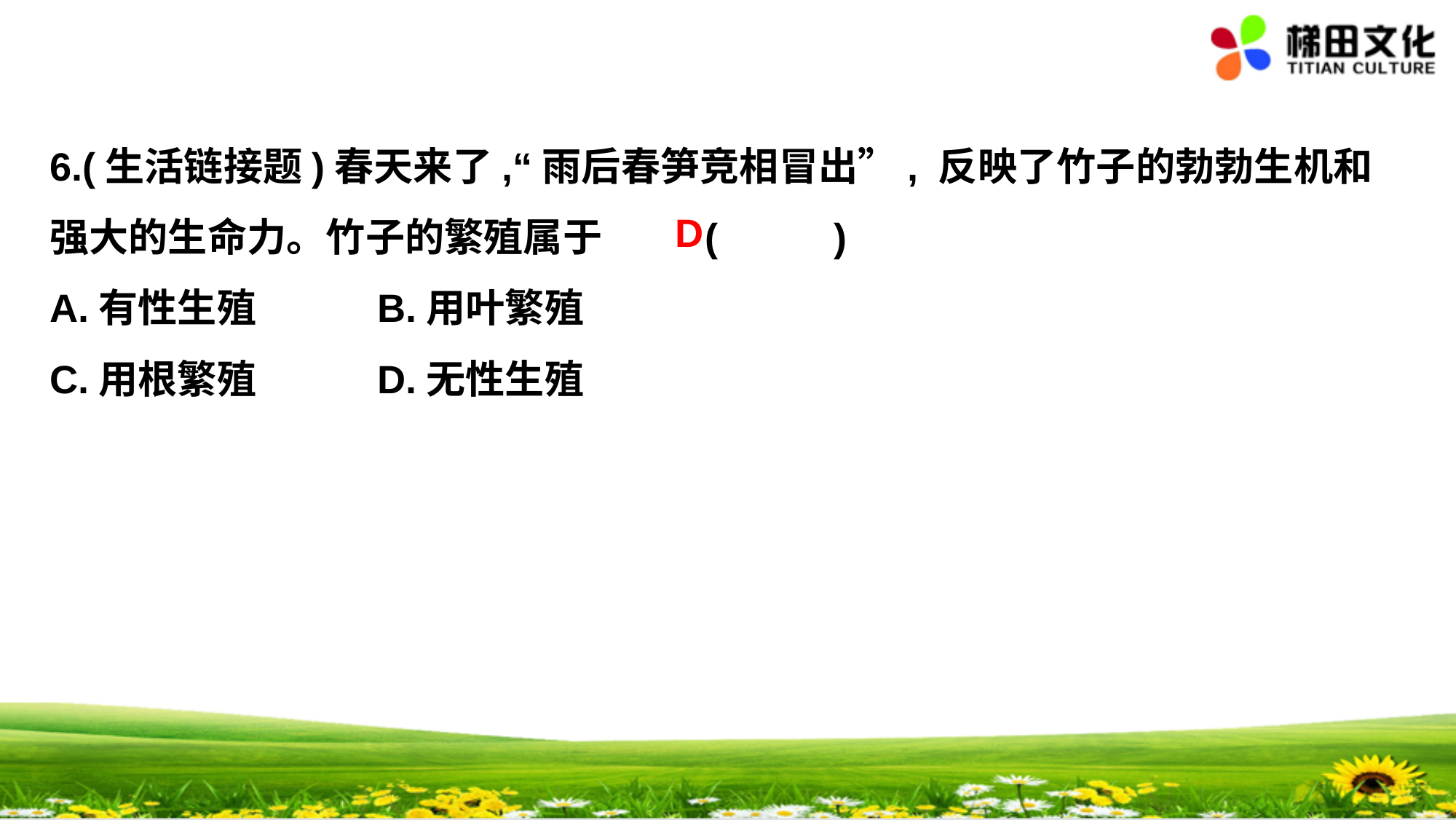

6.(生活链接题)春天来了,“雨后春笋竞相冒出”, 反映了竹子的勃勃生机和
强大的生命力。竹子的繁殖属于	(　  　)
A.有性生殖		B.用叶繁殖
C.用根繁殖		D.无性生殖
D